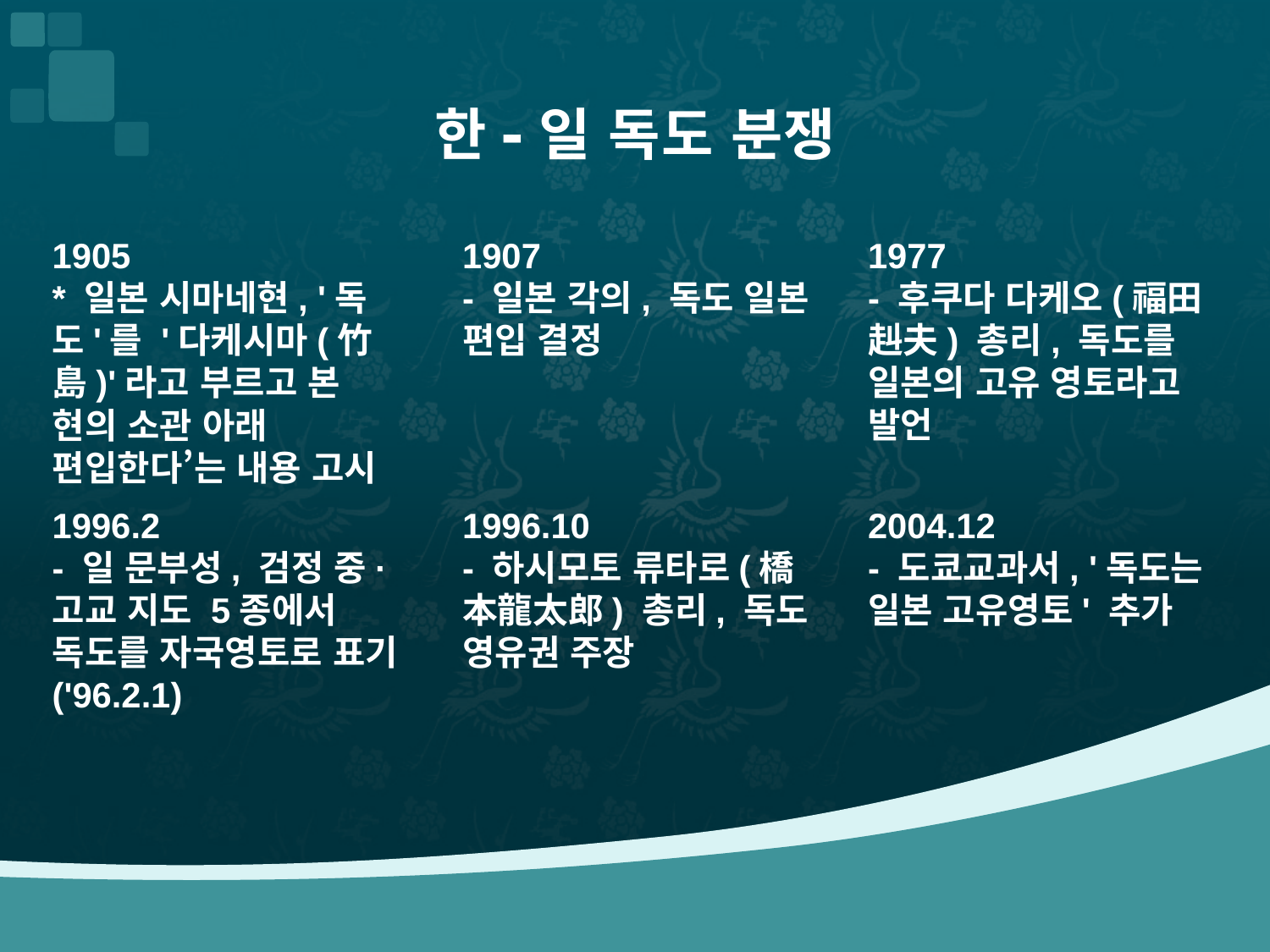

# 한-일 독도 분쟁
1907
- 일본 각의, 독도 일본 편입 결정

1977
- 후쿠다 다케오(福田赳夫) 총리, 독도를 일본의 고유 영토라고 발언

1905
* 일본 시마네현, '독도'를 '다케시마(竹島)'라고 부르고 본 현의 소관 아래 편입한다’는 내용 고시

1996.10
- 하시모토 류타로(橋本龍太郞) 총리, 독도 영유권 주장

2004.12
- 도쿄교과서, '독도는 일본 고유영토' 추가
1996.2
- 일 문부성, 검정 중·고교 지도 5종에서 독도를 자국영토로 표기('96.2.1)